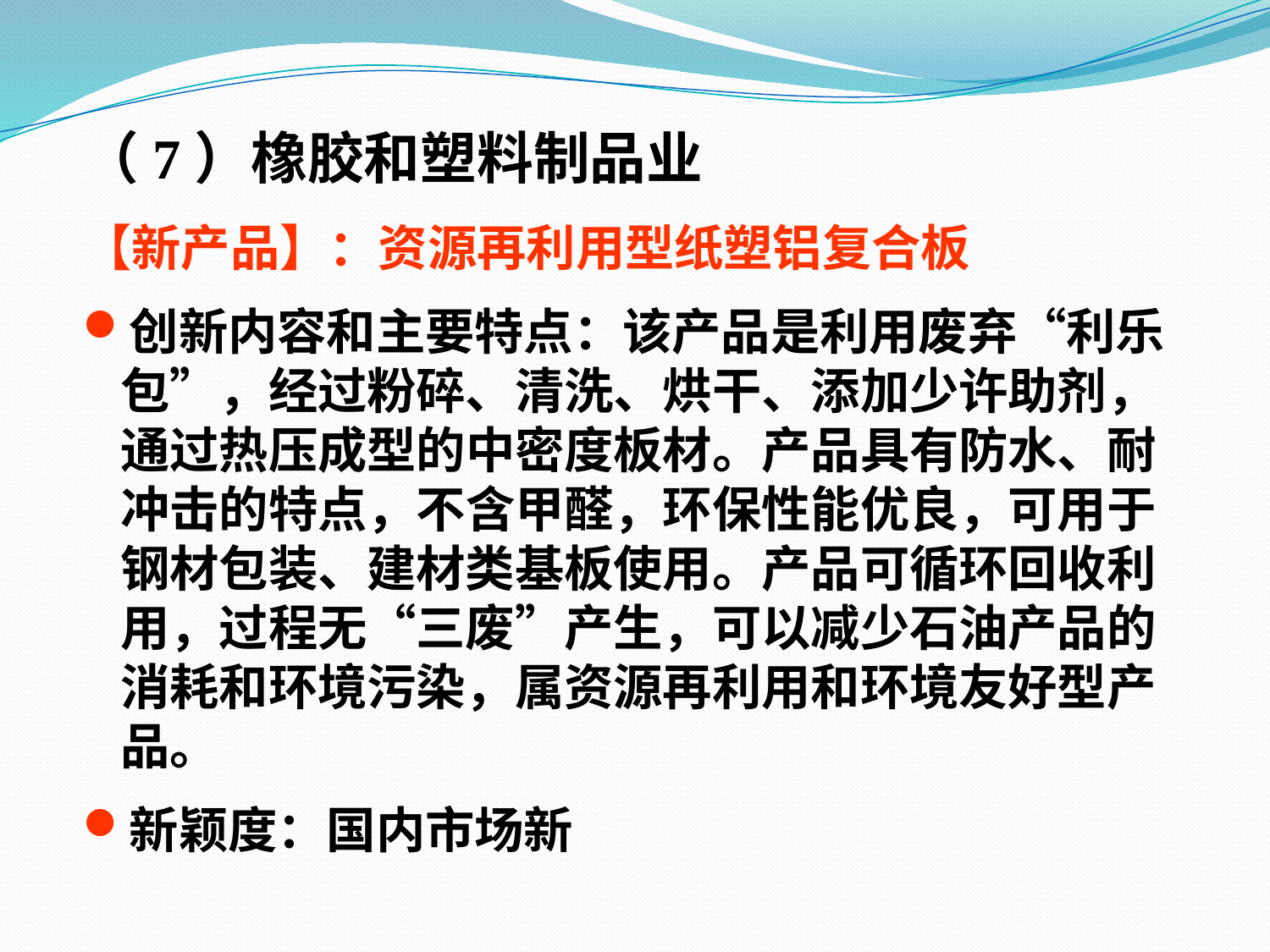

（7）橡胶和塑料制品业
【新产品】：资源再利用型纸塑铝复合板
创新内容和主要特点：该产品是利用废弃“利乐包”，经过粉碎、清洗、烘干、添加少许助剂，通过热压成型的中密度板材。产品具有防水、耐冲击的特点，不含甲醛，环保性能优良，可用于钢材包装、建材类基板使用。产品可循环回收利用，过程无“三废”产生，可以减少石油产品的消耗和环境污染，属资源再利用和环境友好型产品。
新颖度：国内市场新